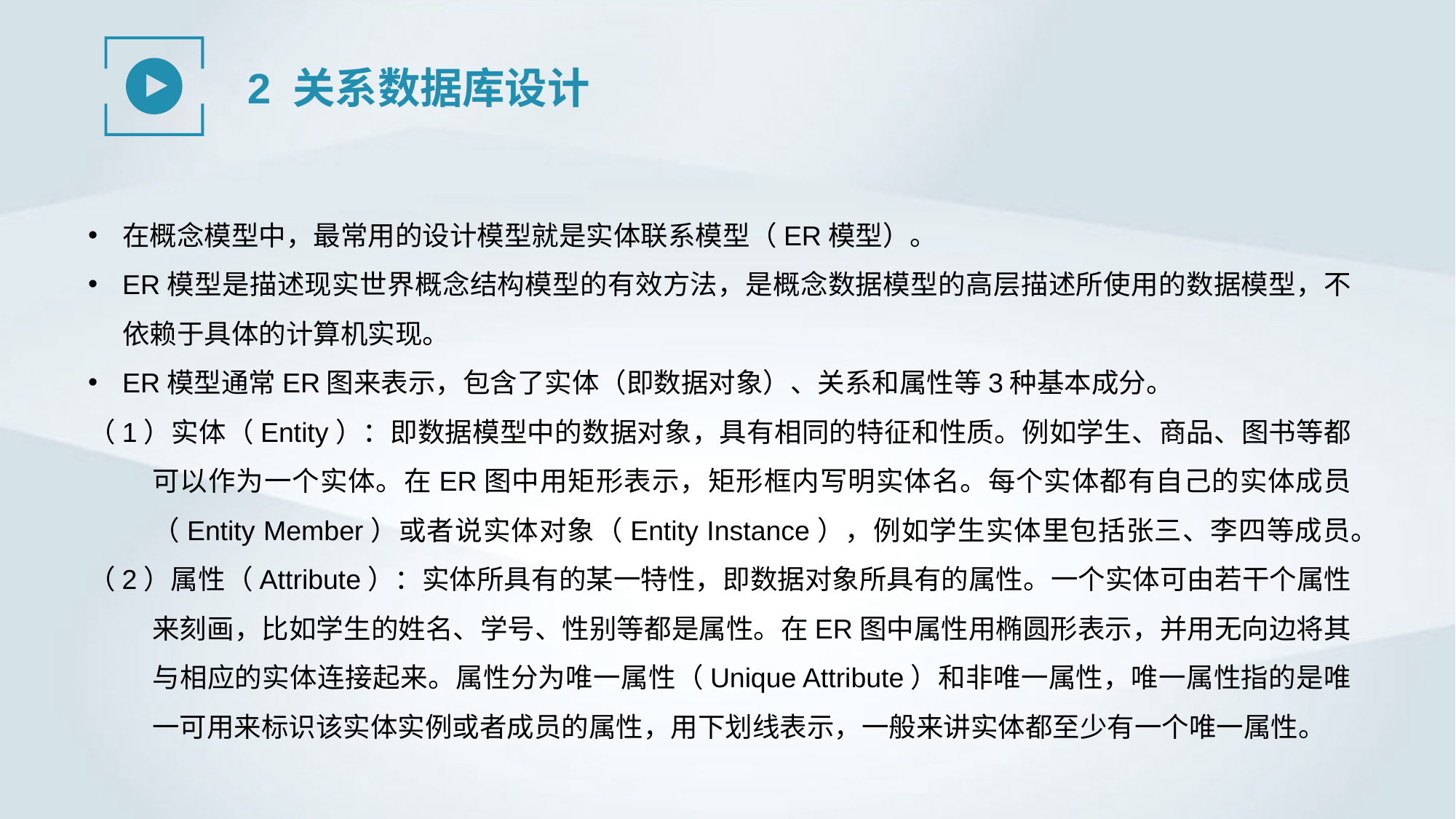

2 关系数据库设计
在概念模型中，最常用的设计模型就是实体联系模型（ER模型）。
ER模型是描述现实世界概念结构模型的有效方法，是概念数据模型的高层描述所使用的数据模型，不依赖于具体的计算机实现。
ER模型通常ER图来表示，包含了实体（即数据对象）、关系和属性等3种基本成分。
（1）实体（Entity）：即数据模型中的数据对象，具有相同的特征和性质。例如学生、商品、图书等都可以作为一个实体。在ER图中用矩形表示，矩形框内写明实体名。每个实体都有自己的实体成员（Entity Member）或者说实体对象（Entity Instance），例如学生实体里包括张三、李四等成员。
（2）属性（Attribute）：实体所具有的某一特性，即数据对象所具有的属性。一个实体可由若干个属性来刻画，比如学生的姓名、学号、性别等都是属性。在ER图中属性用椭圆形表示，并用无向边将其与相应的实体连接起来。属性分为唯一属性（Unique Attribute）和非唯一属性，唯一属性指的是唯一可用来标识该实体实例或者成员的属性，用下划线表示，一般来讲实体都至少有一个唯一属性。